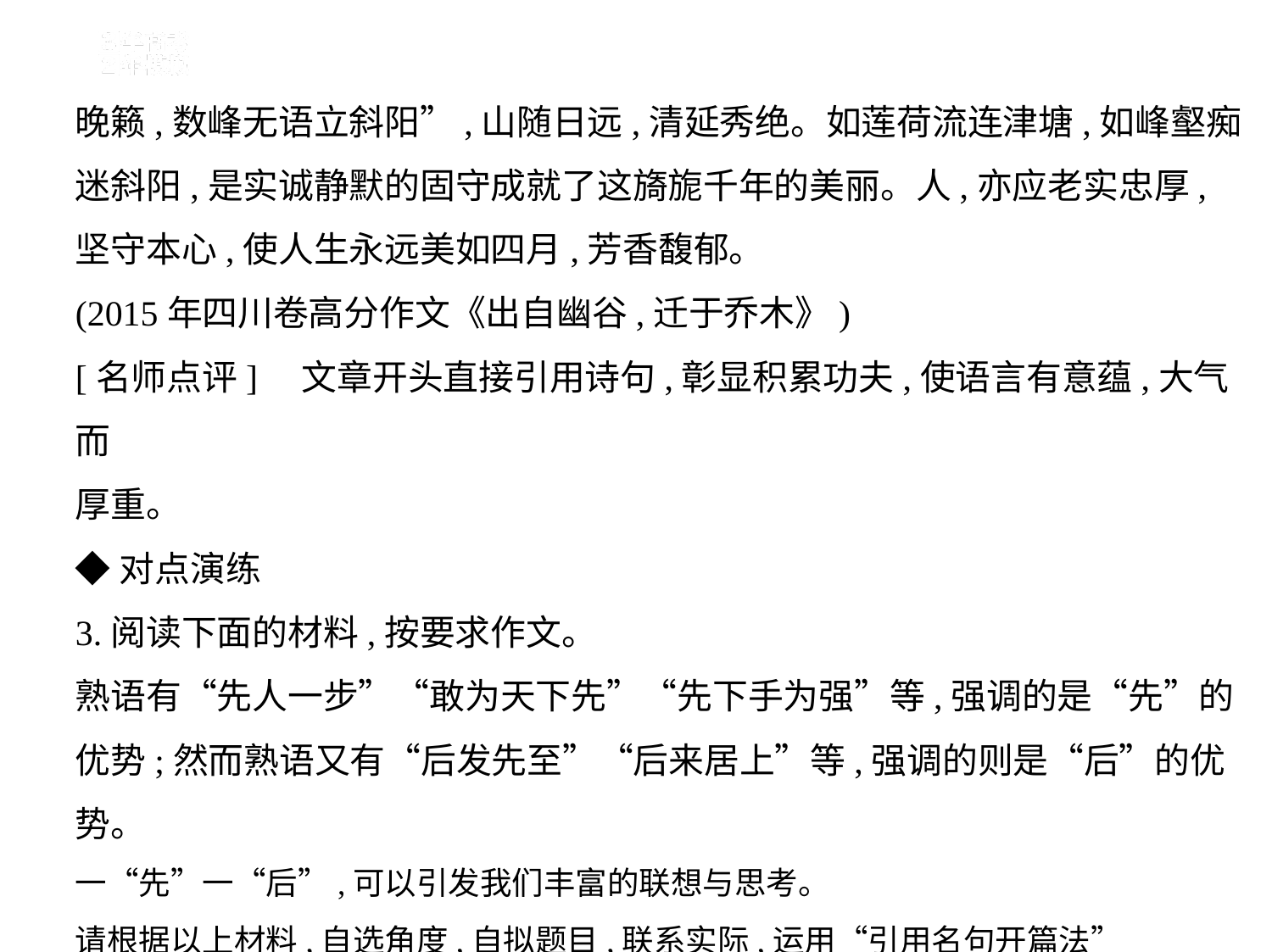

晚籁,数峰无语立斜阳”,山随日远,清延秀绝。如莲荷流连津塘,如峰壑痴
迷斜阳,是实诚静默的固守成就了这旖旎千年的美丽。人,亦应老实忠厚,
坚守本心,使人生永远美如四月,芳香馥郁。
(2015年四川卷高分作文《出自幽谷,迁于乔木》)
[名师点评]　文章开头直接引用诗句,彰显积累功夫,使语言有意蕴,大气而
厚重。
◆对点演练
3.阅读下面的材料,按要求作文。
熟语有“先人一步”“敢为天下先”“先下手为强”等,强调的是“先”的优势;然而熟语又有“后发先至”“后来居上”等,强调的则是“后”的优势。
一“先”一“后”,可以引发我们丰富的联想与思考。
请根据以上材料,自选角度,自拟题目,联系实际,运用“引用名句开篇法”
写一篇不少于800字的文章,除诗歌外,文体不限。